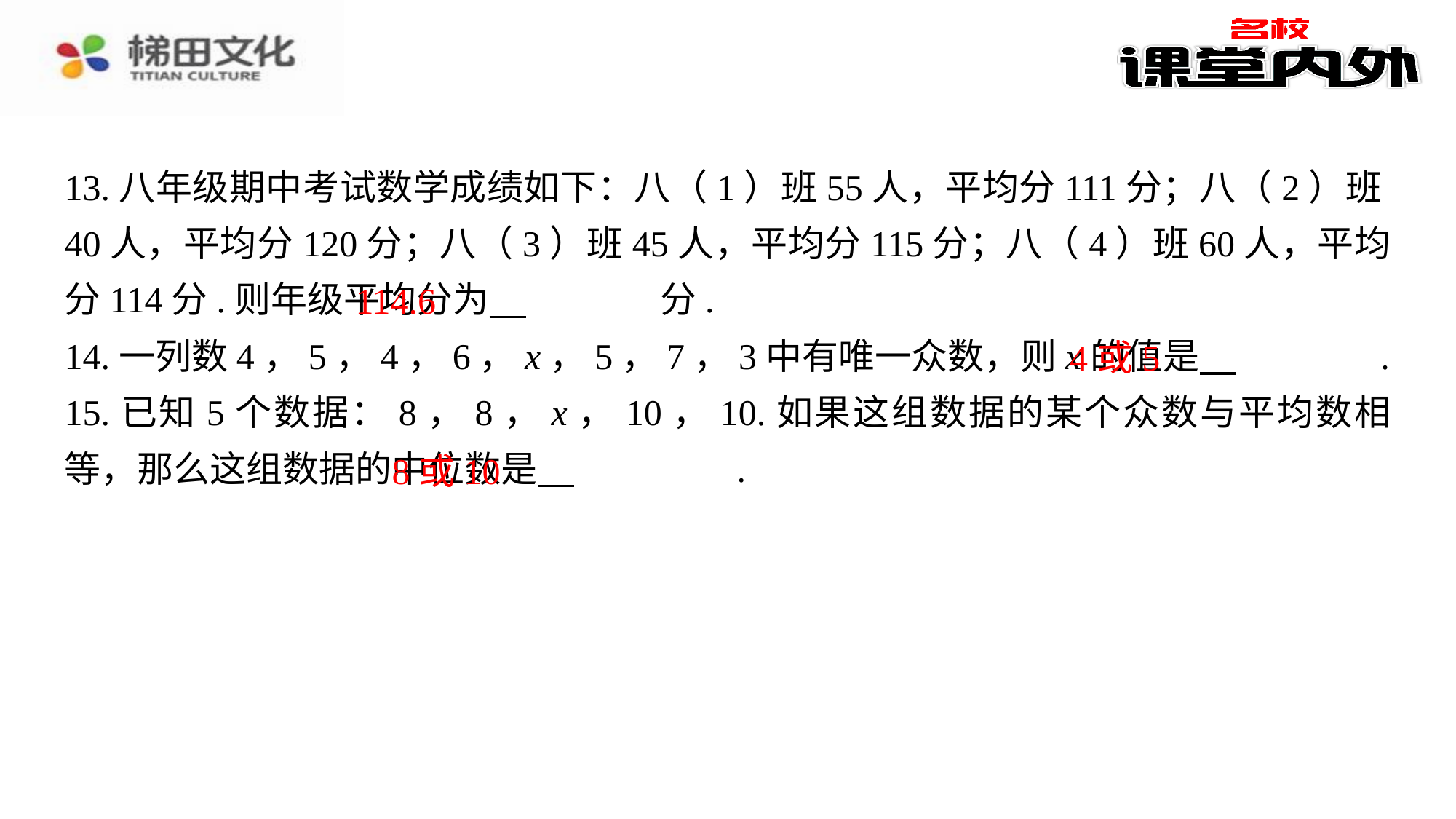

13.八年级期中考试数学成绩如下：八（1）班55人，平均分111分；八（2）班40人，平均分120分；八（3）班45人，平均分115分；八（4）班60人，平均分114分.则年级平均分为 　114.6　⁠分.
14.一列数4，5，4，6，x，5，7，3中有唯一众数，则x的值是 　4或5　⁠.
15.已知5个数据：8，8，x，10，10.如果这组数据的某个众数与平均数相等，那么这组数据的中位数是 　8或10　⁠.
114.6
4或5
8或10